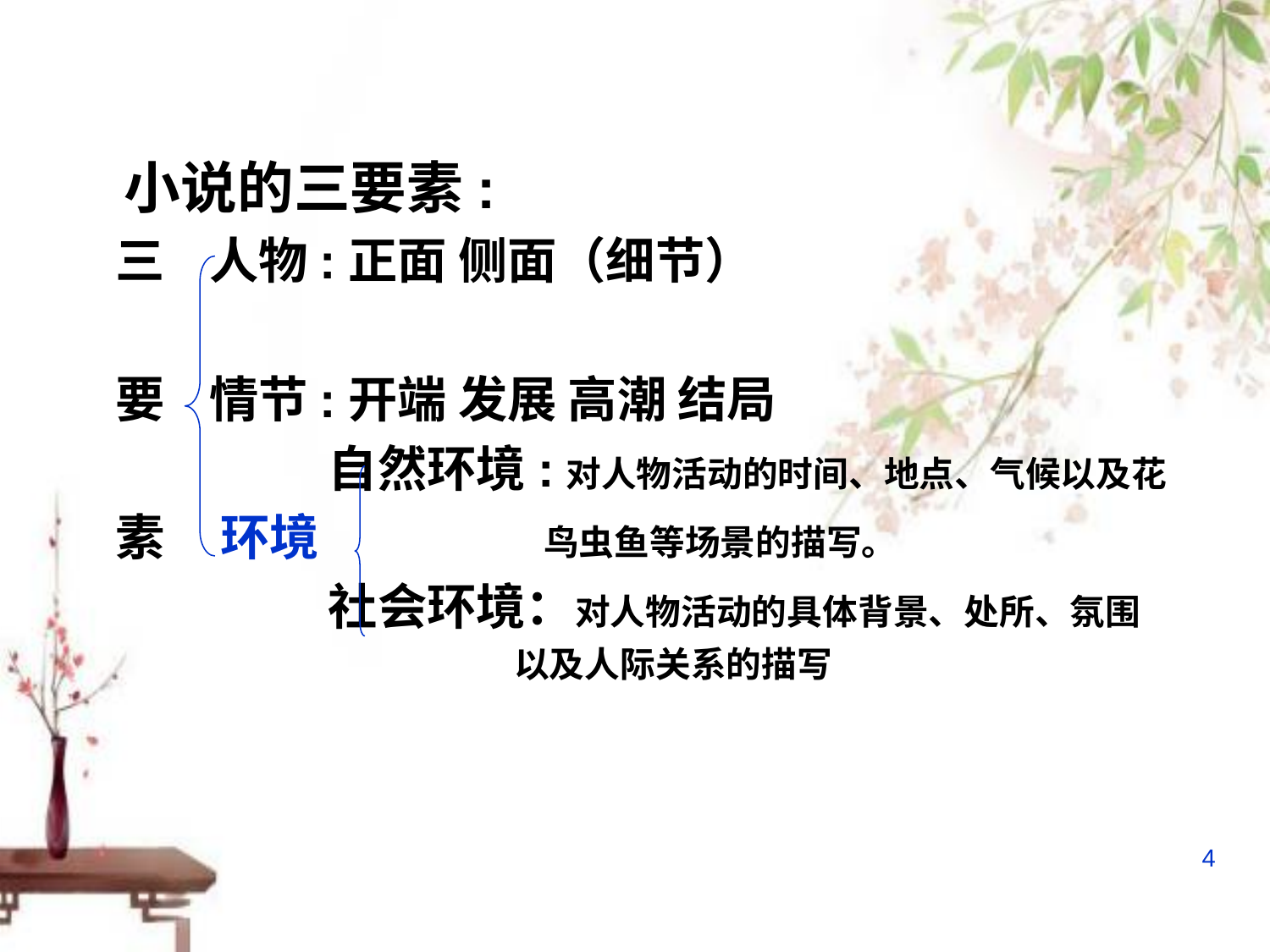

小说的三要素:
     三    人物:正面 侧面（细节）

     要    情节:开端 发展 高潮 结局
                        自然环境:对人物活动的时间、地点、气候以及花
     素     环境                    鸟虫鱼等场景的描写。
                        社会环境：对人物活动的具体背景、处所、氛围
                                                         以及人际关系的描写

4